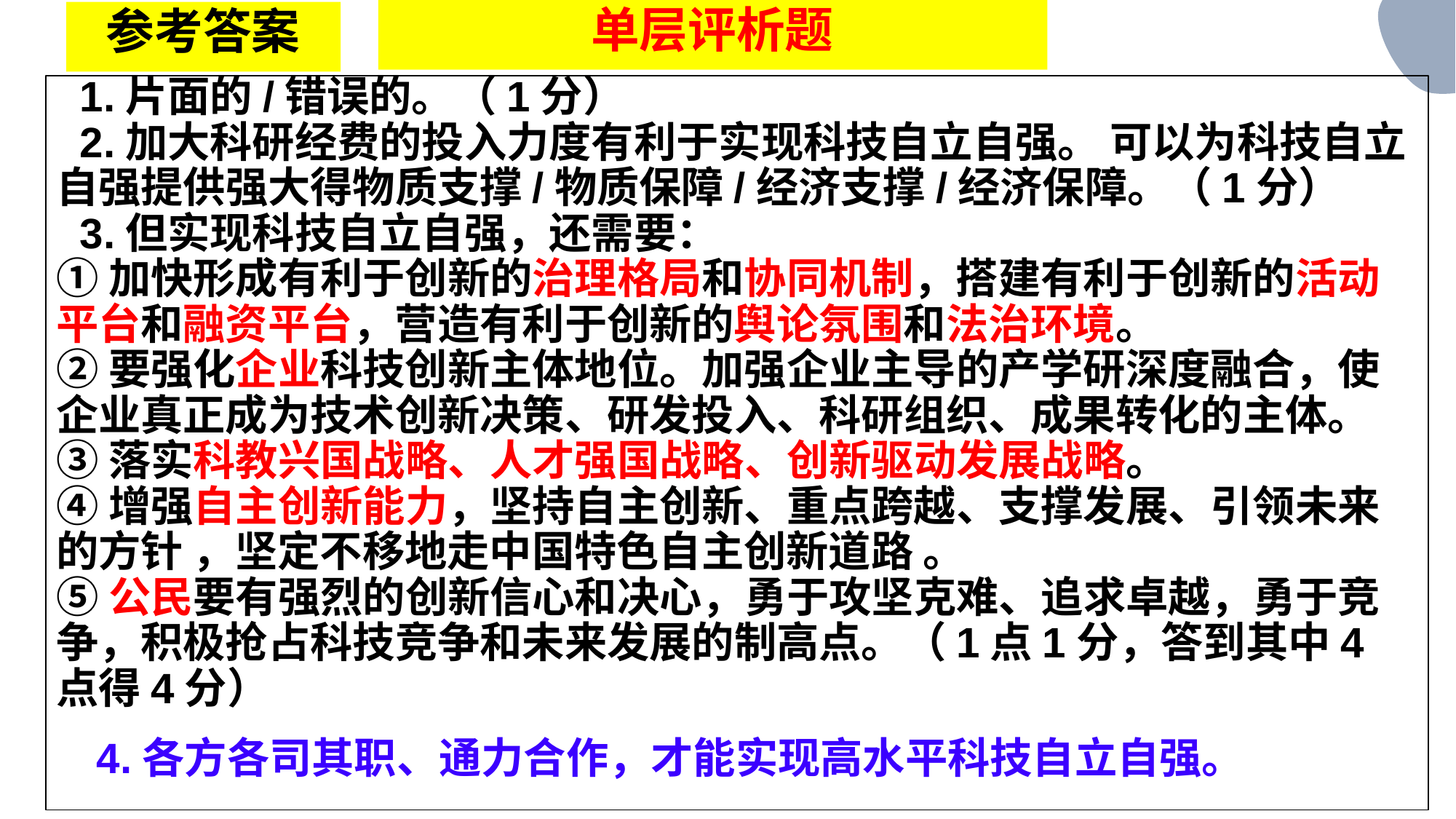

单层评析题

参考答案

  1.片面的/错误的。（1分）
  2.加大科研经费的投入力度有利于实现科技自立自强。 可以为科技自立自强提供强大得物质支撑/物质保障/经济支撑/经济保障。（1分）
  3.但实现科技自立自强，还需要：
①加快形成有利于创新的治理格局和协同机制，搭建有利于创新的活动平台和融资平台，营造有利于创新的舆论氛围和法治环境。
②要强化企业科技创新主体地位。加强企业主导的产学研深度融合，使企业真正成为技术创新决策、研发投入、科研组织、成果转化的主体。
③落实科教兴国战略、人才强国战略、创新驱动发展战略。
④增强自主创新能力，坚持自主创新、重点跨越、支撑发展、引领未来的方针 ，坚定不移地走中国特色自主创新道路 。
⑤公民要有强烈的创新信心和决心，勇于攻坚克难、追求卓越，勇于竞争，积极抢占科技竞争和未来发展的制高点。（1点1分，答到其中4点得4分）

4.各方各司其职、通力合作，才能实现高水平科技自立自强。